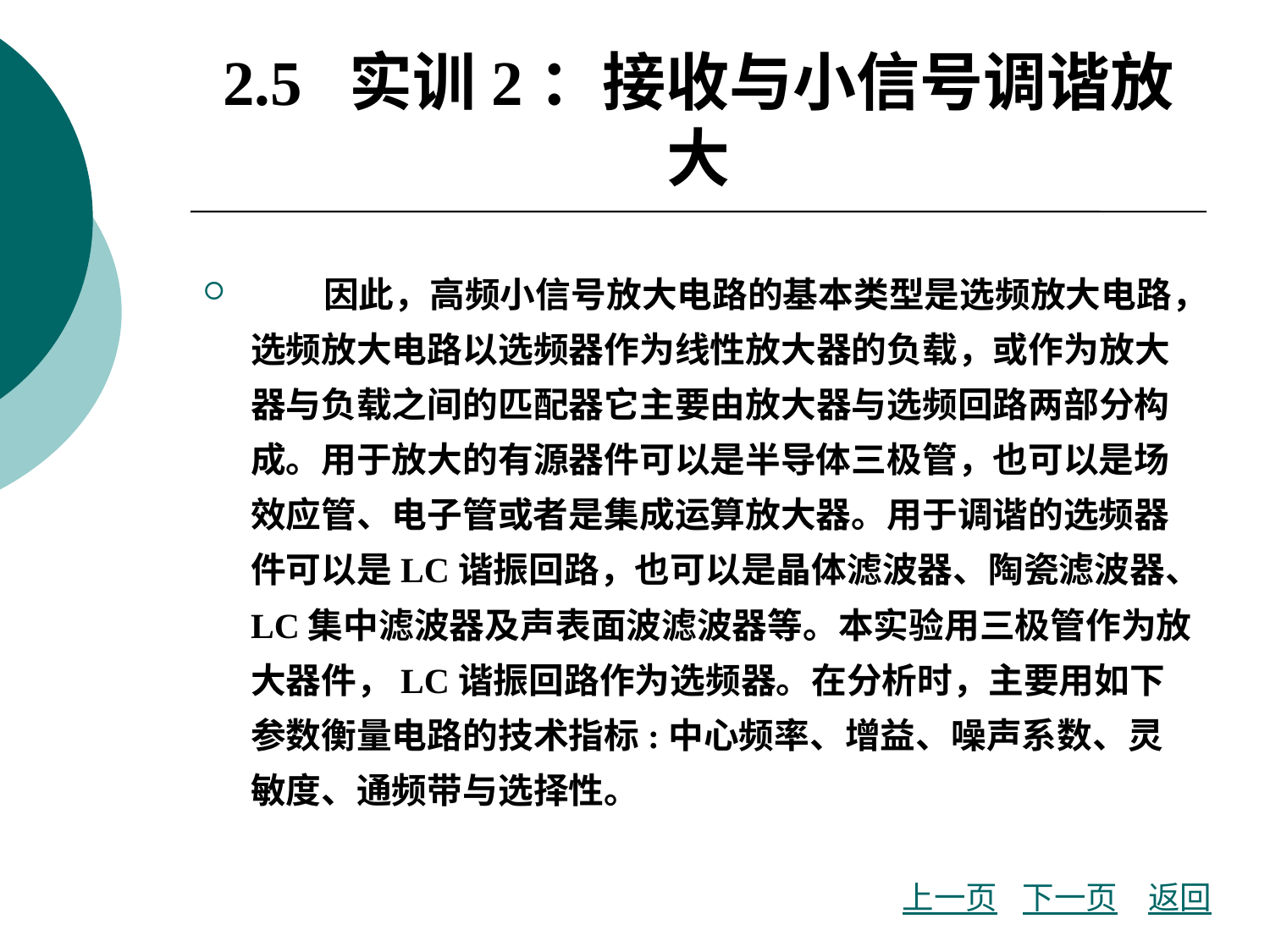

# 2.5  实训2：接收与小信号调谐放大
        因此，高频小信号放大电路的基本类型是选频放大电路，选频放大电路以选频器作为线性放大器的负载，或作为放大器与负载之间的匹配器它主要由放大器与选频回路两部分构成。用于放大的有源器件可以是半导体三极管，也可以是场效应管、电子管或者是集成运算放大器。用于调谐的选频器件可以是LC谐振回路，也可以是晶体滤波器、陶瓷滤波器、LC集中滤波器及声表面波滤波器等。本实验用三极管作为放大器件，LC谐振回路作为选频器。在分析时，主要用如下参数衡量电路的技术指标:中心频率、增益、噪声系数、灵敏度、通频带与选择性。
上一页
下一页
返回